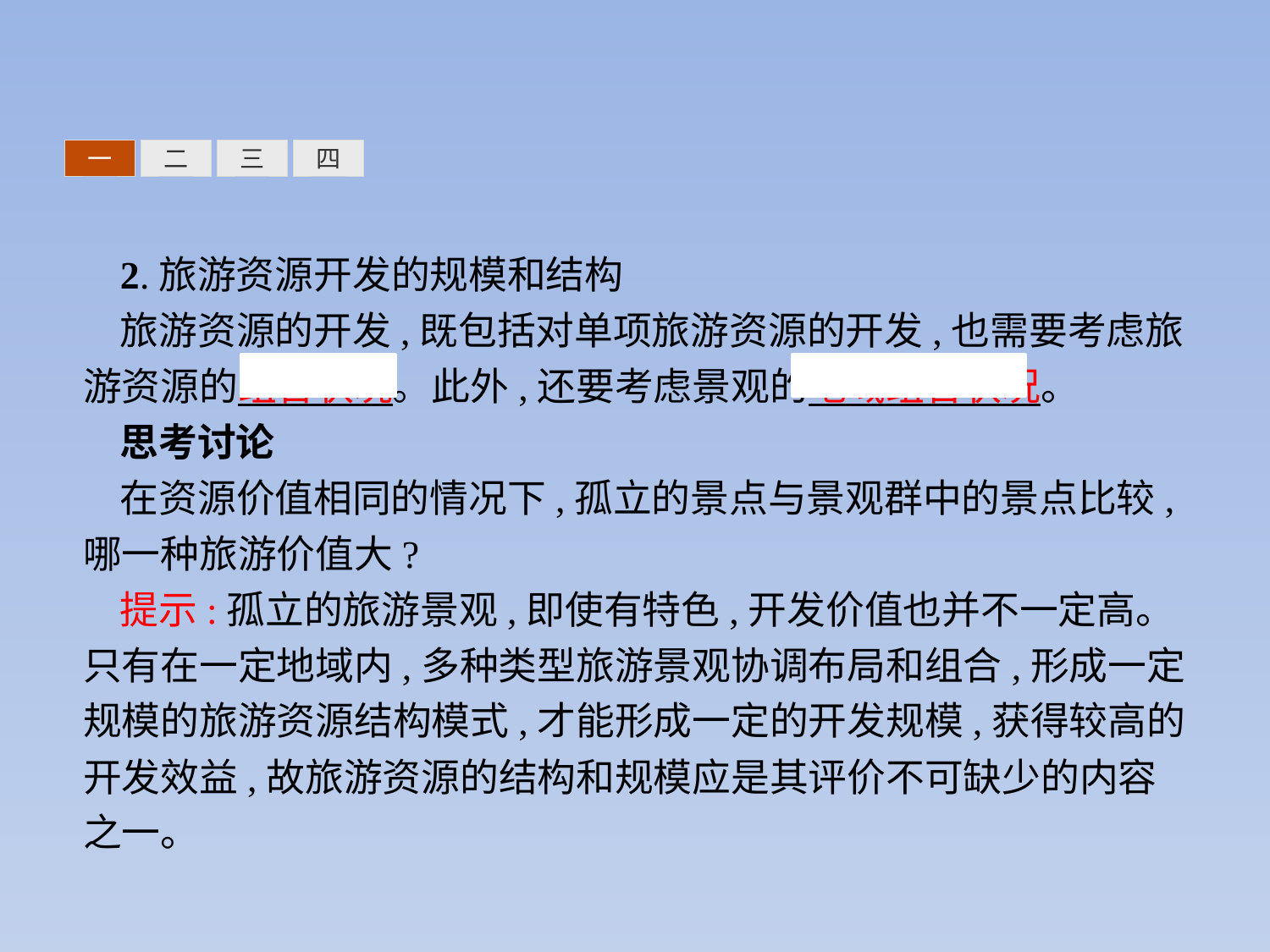

三
四
一
二
2.旅游资源开发的规模和结构
旅游资源的开发,既包括对单项旅游资源的开发,也需要考虑旅游资源的组合状况。此外,还要考虑景观的地域组合状况。
思考讨论
在资源价值相同的情况下,孤立的景点与景观群中的景点比较,哪一种旅游价值大?
提示:孤立的旅游景观,即使有特色,开发价值也并不一定高。只有在一定地域内,多种类型旅游景观协调布局和组合,形成一定规模的旅游资源结构模式,才能形成一定的开发规模,获得较高的开发效益,故旅游资源的结构和规模应是其评价不可缺少的内容之一。